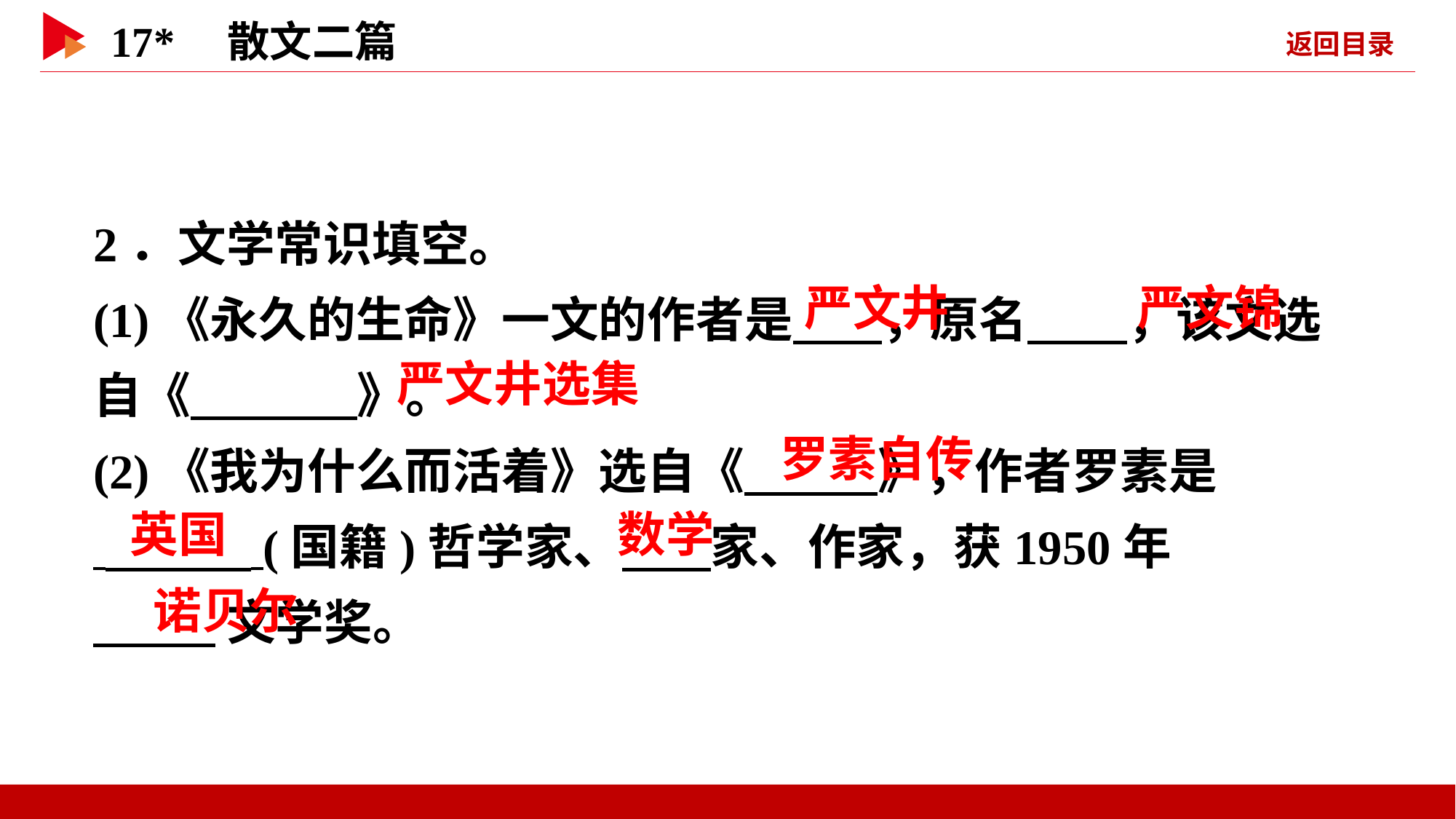

2．文学常识填空。
(1)《永久的生命》一文的作者是        ，原名         ，该文选自《               》。
(2)《我为什么而活着》选自《            》，作者罗素是
       (国籍)哲学家、        家、作家，获1950年
           文学奖。
 严文井
 严文锦
 严文井选集
 罗素自传
 英国
 数学
 诺贝尔